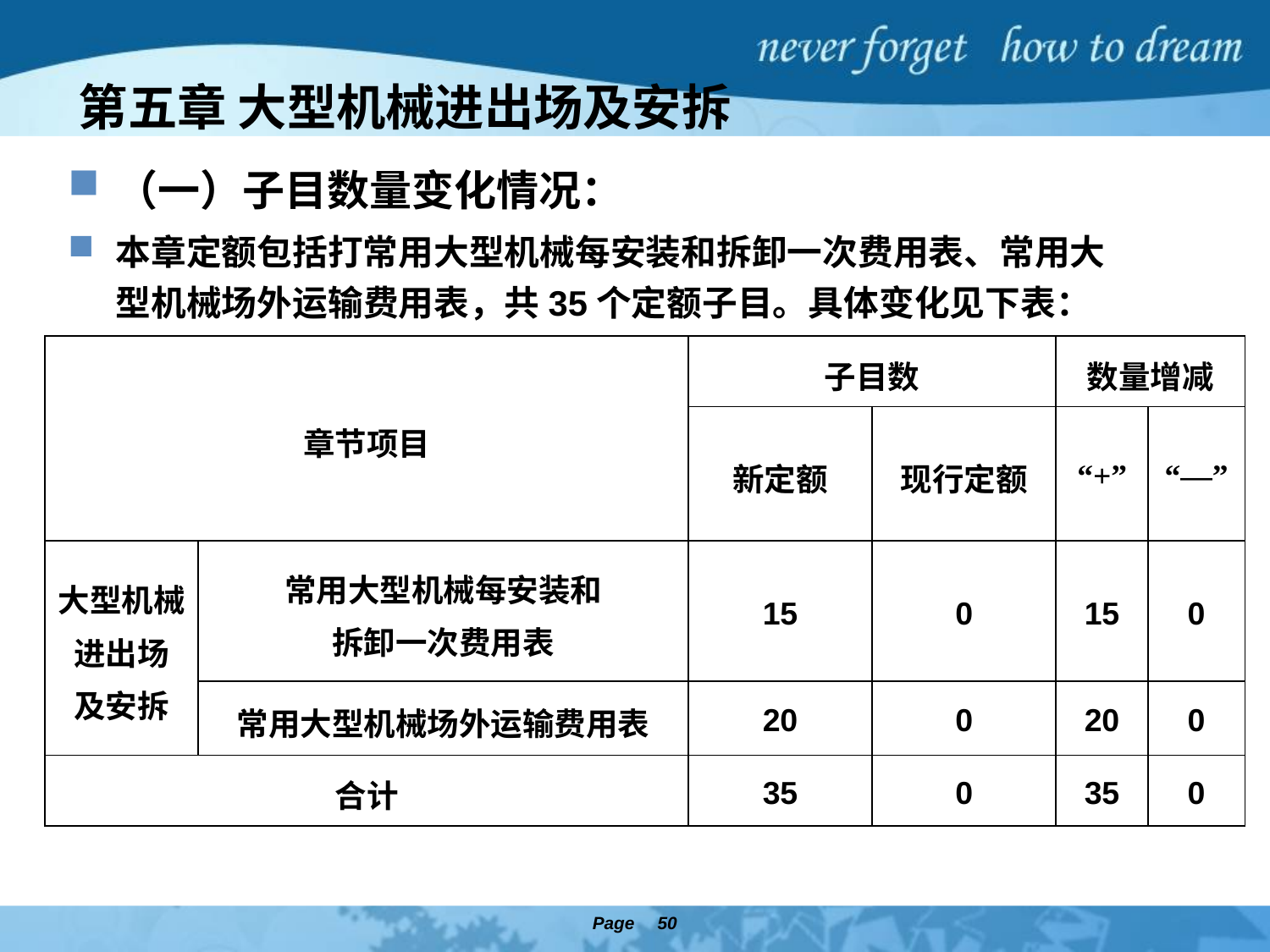

# 第五章 大型机械进出场及安拆
（一）子目数量变化情况：
本章定额包括打常用大型机械每安装和拆卸一次费用表、常用大型机械场外运输费用表，共35个定额子目。具体变化见下表：

| 章节项目 |  | 子目数 |  | 数量增减 |  |
| --- | --- | --- | --- | --- | --- |
|  |  | 新定额 | 现行定额 | “+” | “—” |
| 大型机械 进出场 及安拆 | 常用大型机械每安装和 拆卸一次费用表 | 15 | 0 | 15 | 0 |
|  | 常用大型机械场外运输费用表 | 20 | 0 | 20 | 0 |
| 合计 |  | 35 | 0 | 35 | 0 |